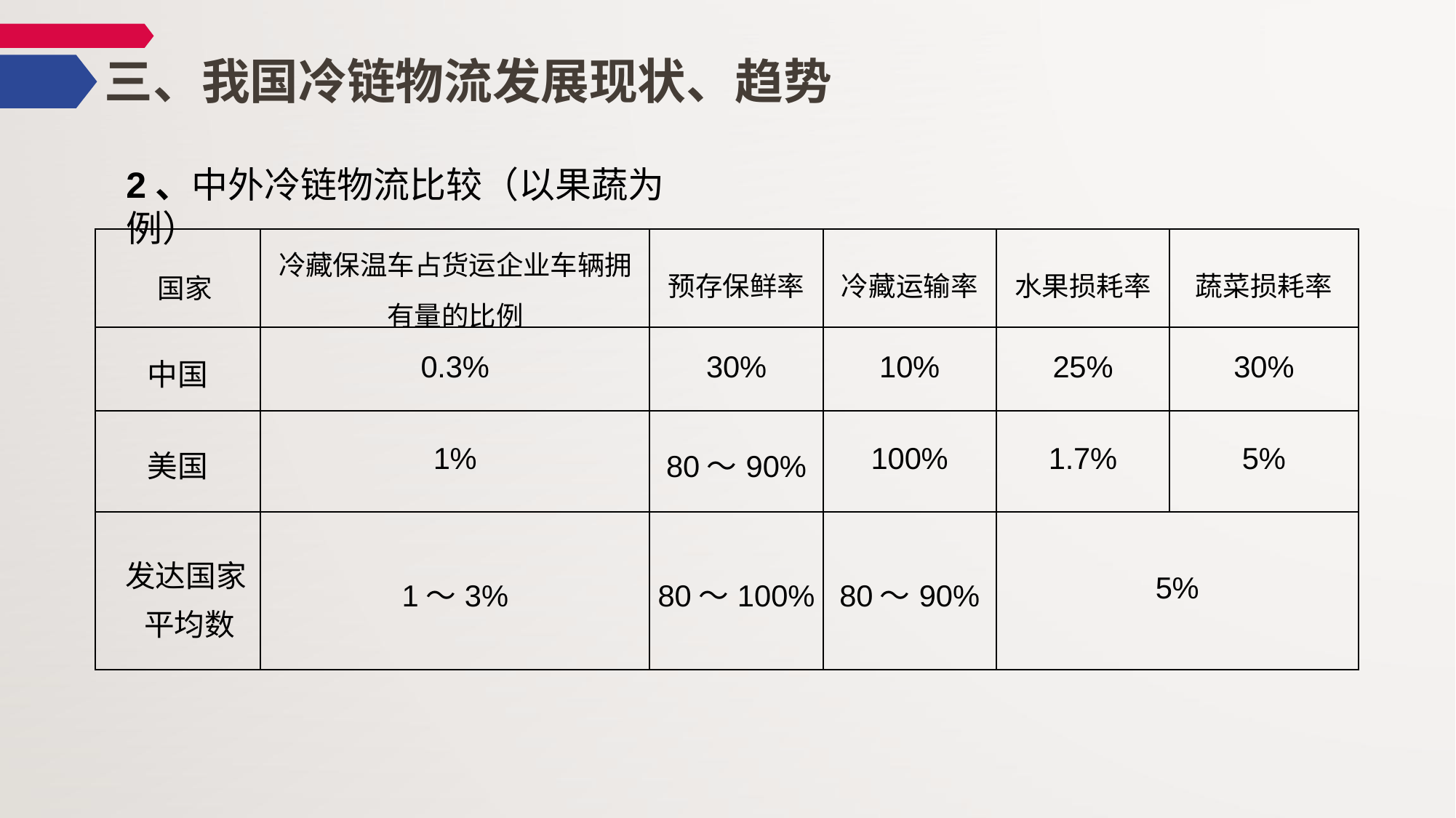

# 三、我国冷链物流发展现状、趋势
2、中外冷链物流比较（以果蔬为例）
| 国家 | 冷藏保温车占货运企业车辆拥 有量的比例 | 预存保鲜率 | 冷藏运输率 | 水果损耗率 | 蔬菜损耗率 |
| --- | --- | --- | --- | --- | --- |
| 中国 | 0.3% | 30% | 10% | 25% | 30% |
| 美国 | 1% | 80～90% | 100% | 1.7% | 5% |
| 发达国家 平均数 | 1～3% | 80～100% | 80～90% | 5% |  |